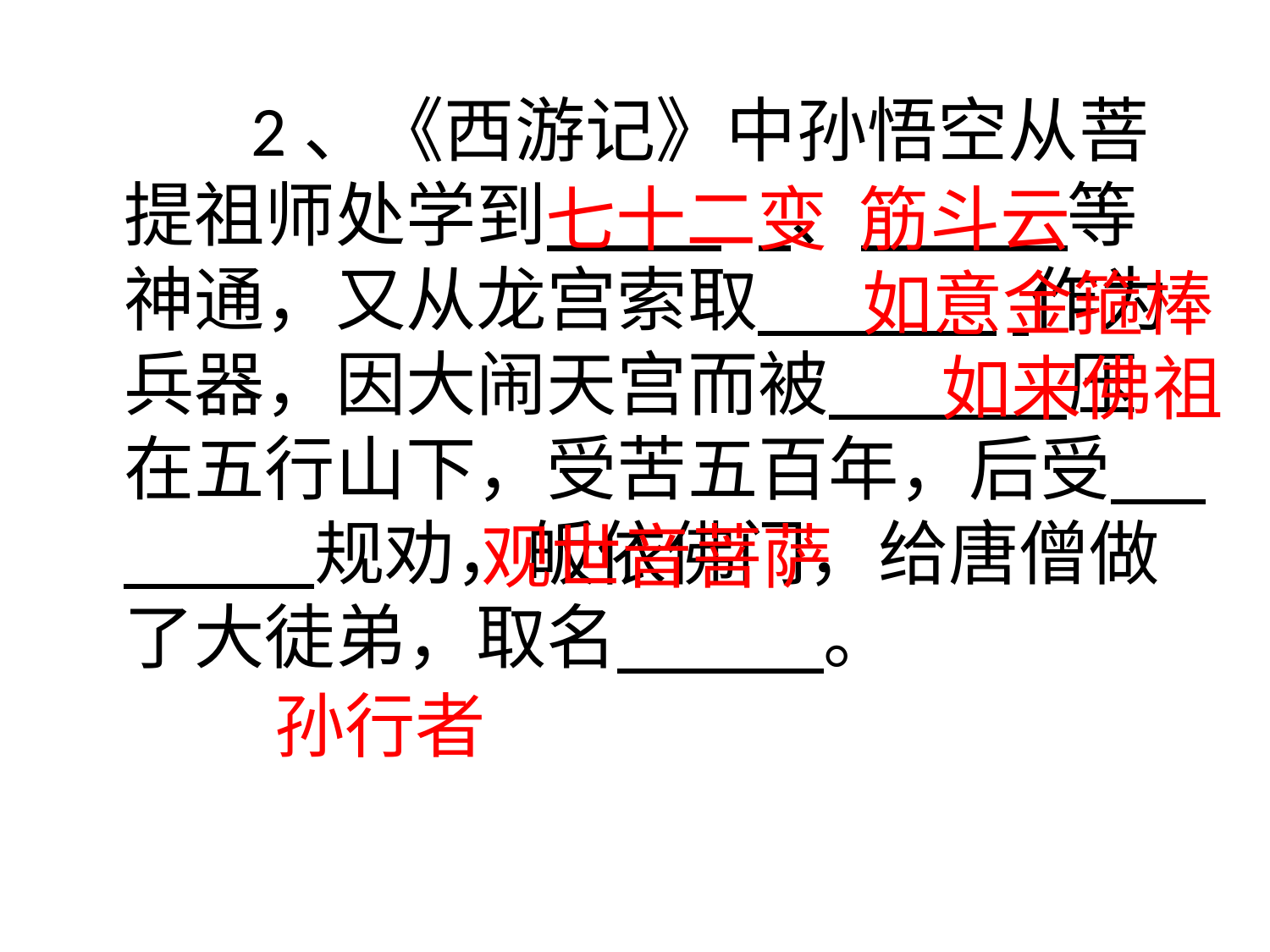

七十二变  筋斗云        	   					如意金箍棒               					     如来佛祖  										 	观世音菩萨 												   孙行者

		2、《西游记》中孙悟空从菩提祖师处学到           	  、             等神通，又从龙宫索取               	 作为兵器，因大闹天宫而被               压在五行山下，受苦五百年，后受                  规劝，皈依佛门，给唐僧做了大徒弟，取名             。